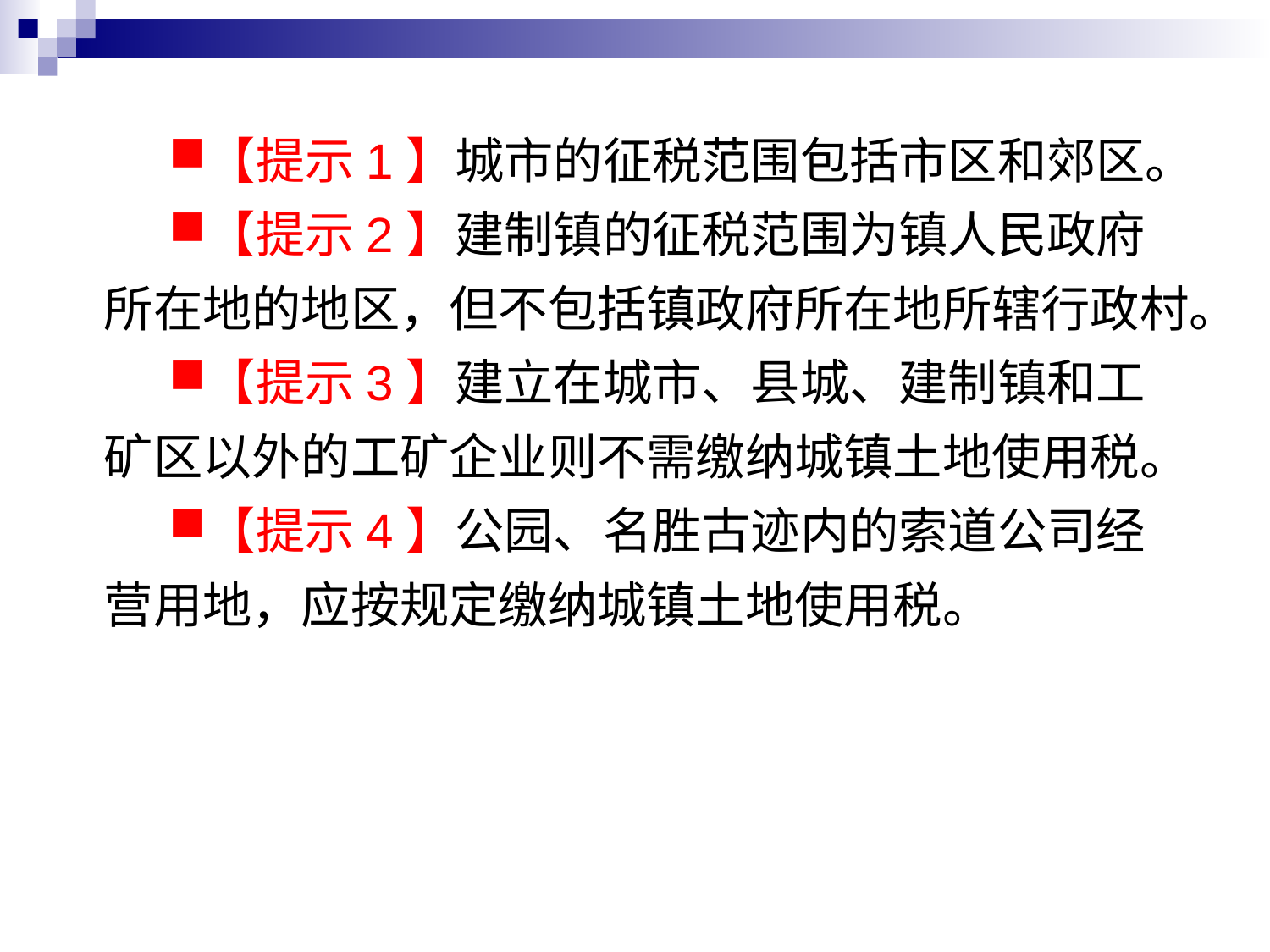

#
【提示1】城市的征税范围包括市区和郊区。
【提示2】建制镇的征税范围为镇人民政府所在地的地区，但不包括镇政府所在地所辖行政村。
【提示3】建立在城市、县城、建制镇和工矿区以外的工矿企业则不需缴纳城镇土地使用税。
【提示4】公园、名胜古迹内的索道公司经营用地，应按规定缴纳城镇土地使用税。